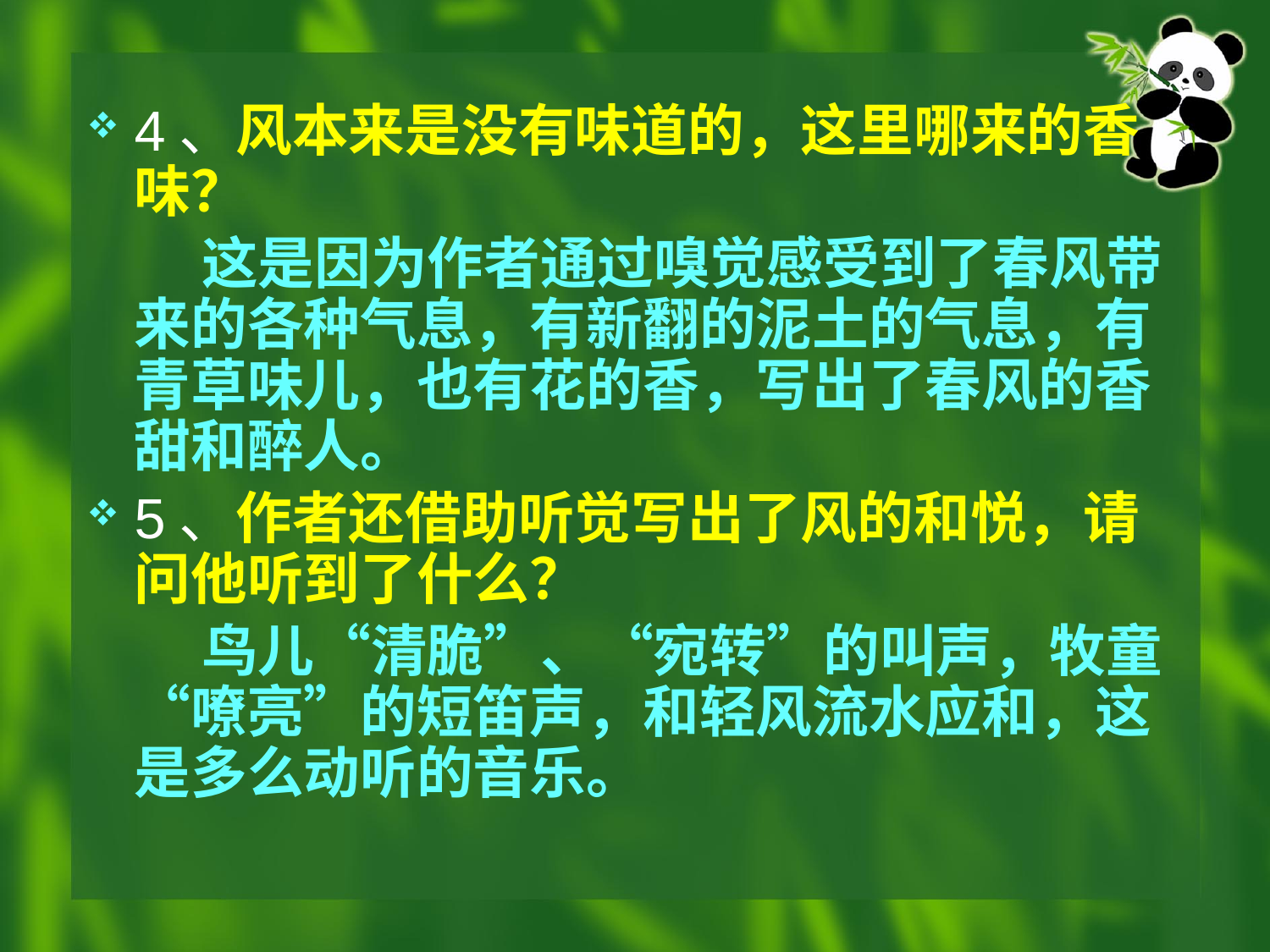

4、风本来是没有味道的，这里哪来的香味？
        这是因为作者通过嗅觉感受到了春风带来的各种气息，有新翻的泥土的气息，有青草味儿，也有花的香，写出了春风的香甜和醉人。
5、作者还借助听觉写出了风的和悦，请问他听到了什么？
        鸟儿“清脆”、“宛转”的叫声，牧童“嘹亮”的短笛声，和轻风流水应和，这是多么动听的音乐。